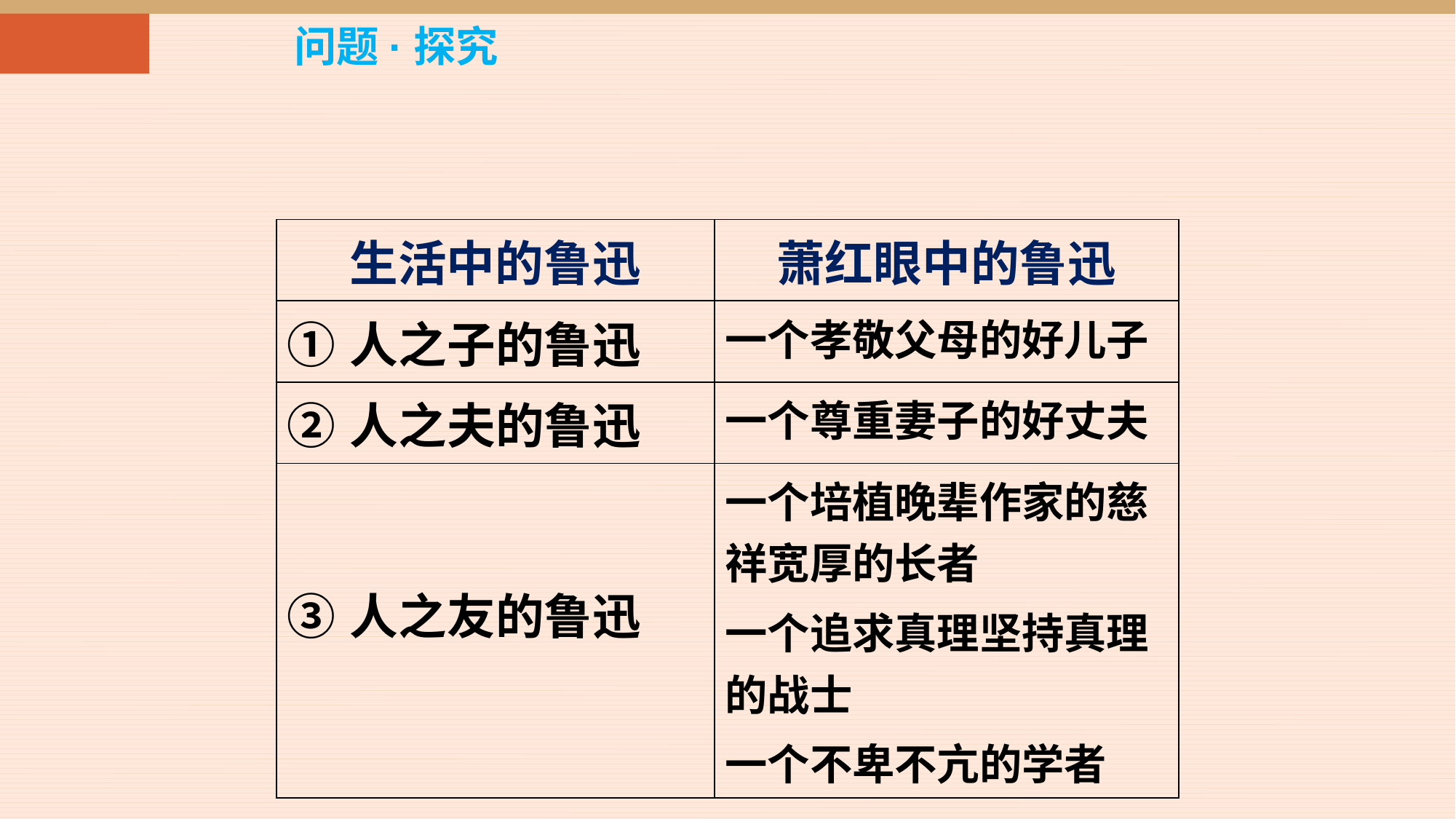

问题·探究
| 生活中的鲁迅 | 萧红眼中的鲁迅 |
| --- | --- |
| ①人之子的鲁迅 | 一个孝敬父母的好儿子 |
| ②人之夫的鲁迅 | 一个尊重妻子的好丈夫 |
| ③人之友的鲁迅 | 一个培植晚辈作家的慈祥宽厚的长者 一个追求真理坚持真理的战士 一个不卑不亢的学者 |